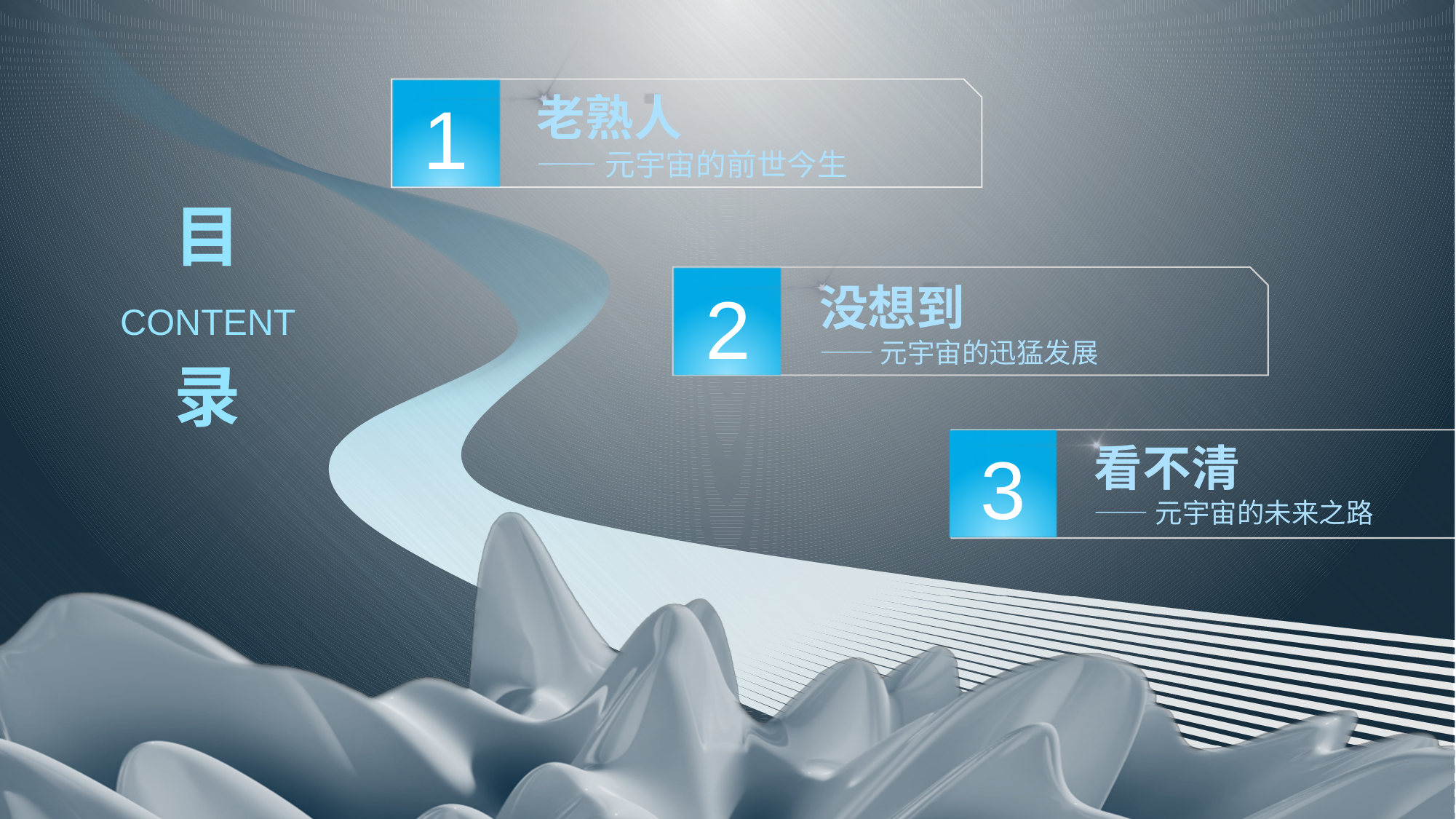

老熟人
——元宇宙的前世今生
没想到
——元宇宙的迅猛发展
看不清
——元宇宙的未来之路